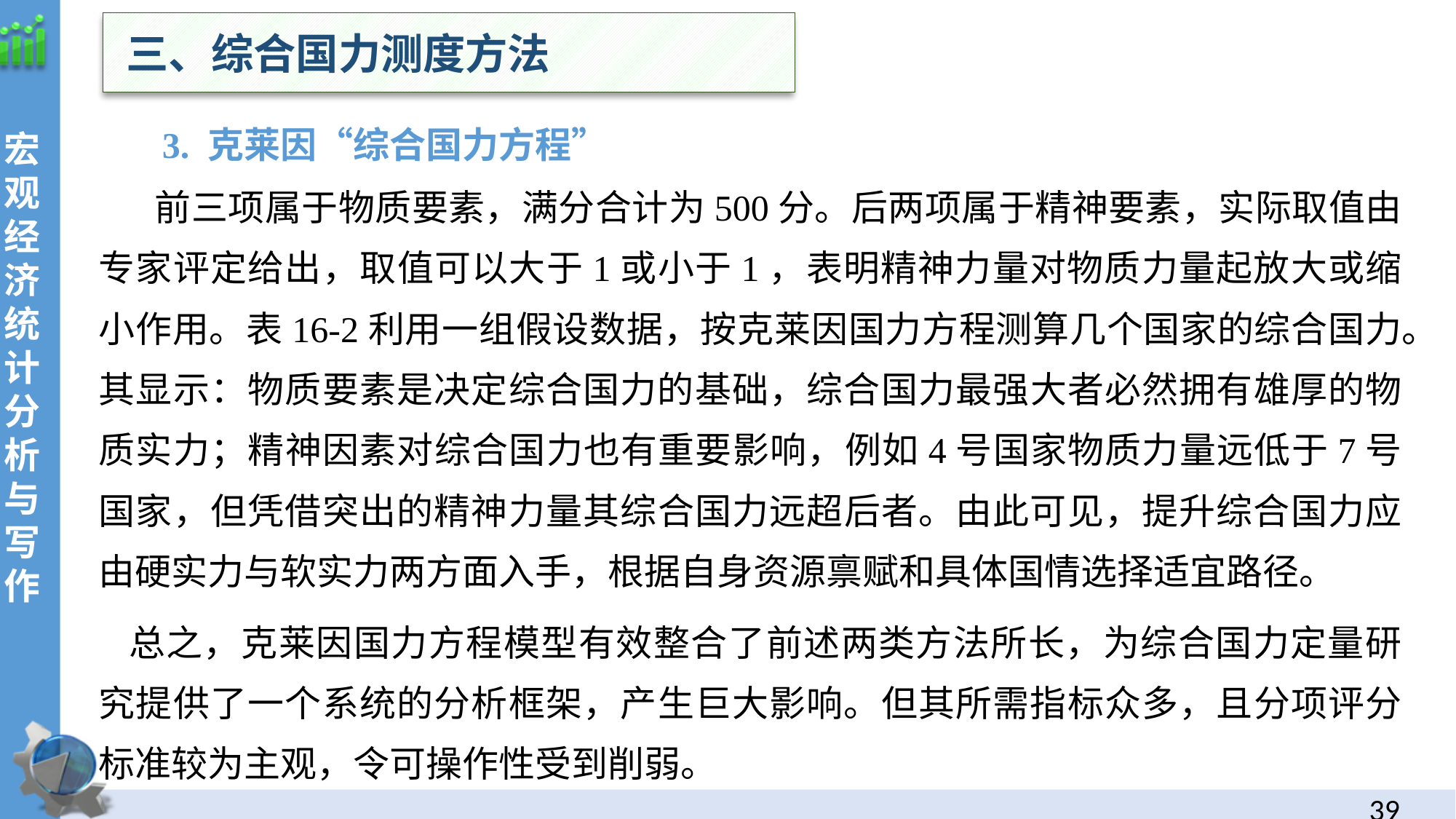

三、综合国力测度方法
    3. 克莱因“综合国力方程”
  前三项属于物质要素，满分合计为500分。后两项属于精神要素，实际取值由专家评定给出，取值可以大于1或小于1，表明精神力量对物质力量起放大或缩小作用。表16-2利用一组假设数据，按克莱因国力方程测算几个国家的综合国力。其显示：物质要素是决定综合国力的基础，综合国力最强大者必然拥有雄厚的物质实力；精神因素对综合国力也有重要影响，例如4号国家物质力量远低于7号国家，但凭借突出的精神力量其综合国力远超后者。由此可见，提升综合国力应由硬实力与软实力两方面入手，根据自身资源禀赋和具体国情选择适宜路径。
总之，克莱因国力方程模型有效整合了前述两类方法所长，为综合国力定量研究提供了一个系统的分析框架，产生巨大影响。但其所需指标众多，且分项评分标准较为主观，令可操作性受到削弱。

39